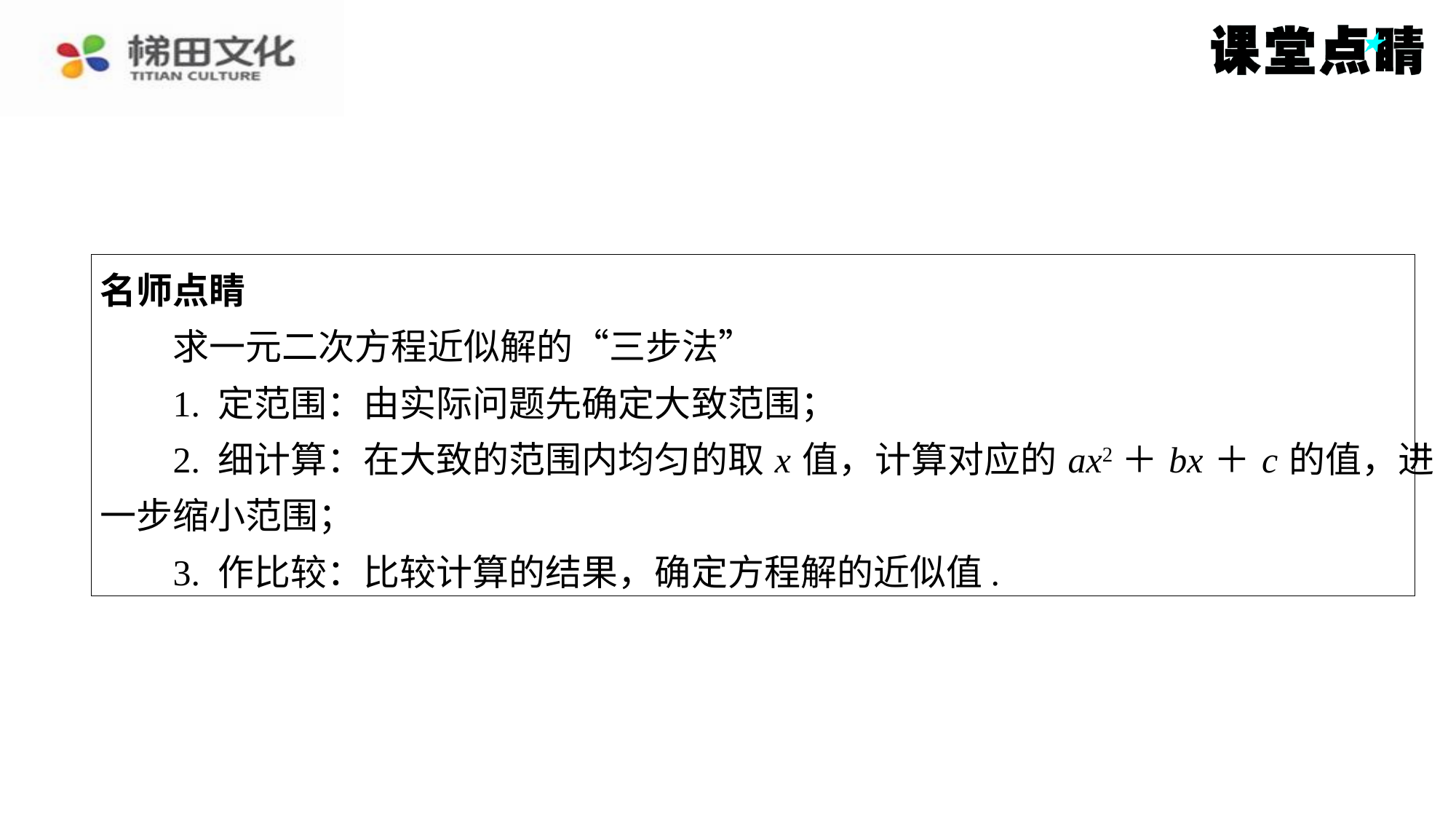

名师点睛
　　求一元二次方程近似解的“三步法”
1. 定范围：由实际问题先确定大致范围；
2. 细计算：在大致的范围内均匀的取 x 值，计算对应的 ax2＋ bx ＋ c 的值，进
一步缩小范围；
3. 作比较：比较计算的结果，确定方程解的近似值.